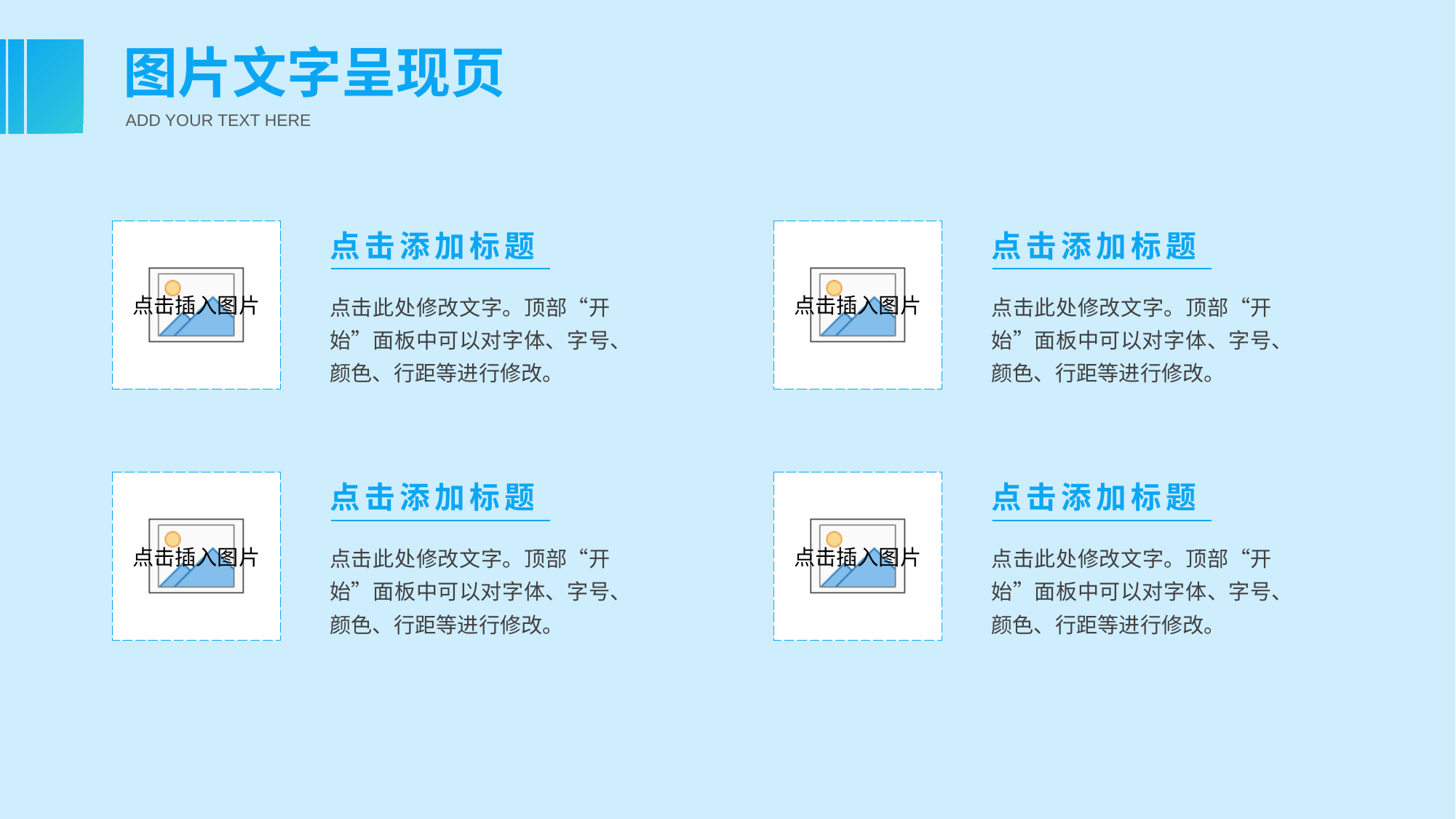

图片文字呈现页
ADD YOUR TEXT HERE
点击添加标题
点击添加标题

点击此处修改文字。顶部“开始”面板中可以对字体、字号、颜色、行距等进行修改。
点击此处修改文字。顶部“开始”面板中可以对字体、字号、颜色、行距等进行修改。

点击添加标题
点击添加标题
点击此处修改文字。顶部“开始”面板中可以对字体、字号、颜色、行距等进行修改。
点击此处修改文字。顶部“开始”面板中可以对字体、字号、颜色、行距等进行修改。